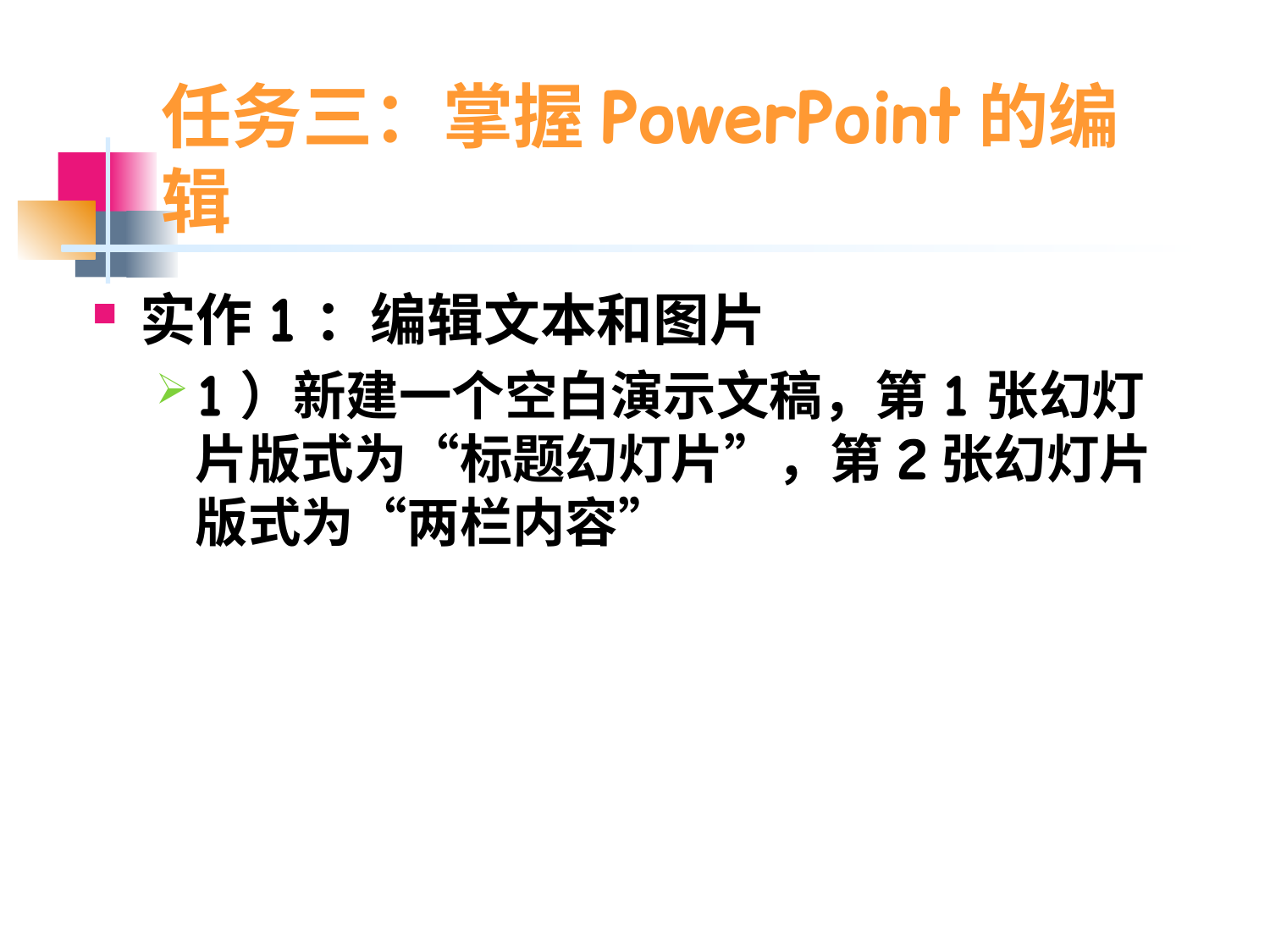

# 任务三：掌握PowerPoint的编辑
实作1：编辑文本和图片
1）新建一个空白演示文稿，第1张幻灯片版式为“标题幻灯片”，第2张幻灯片版式为“两栏内容”